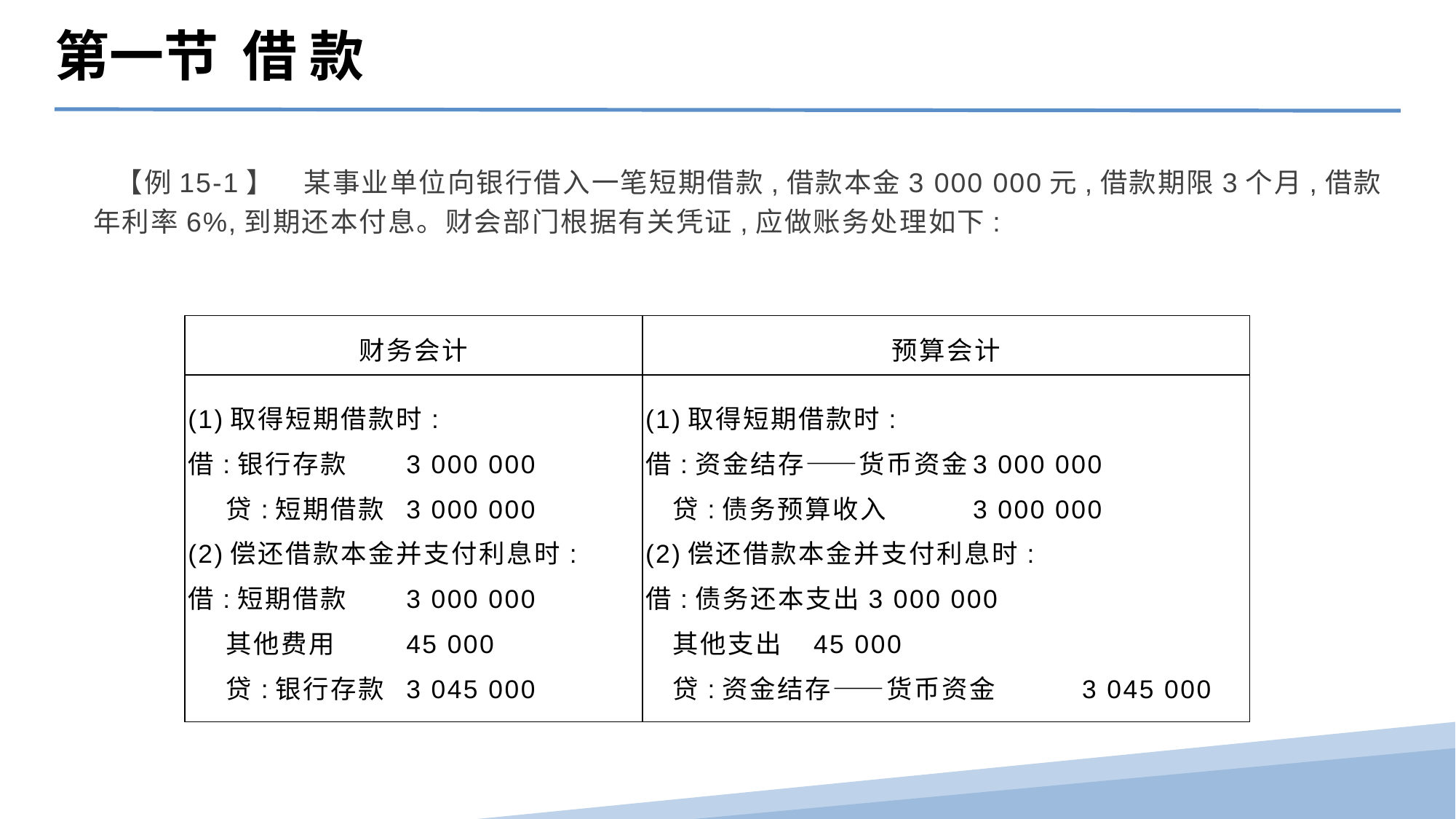

第一节  借 款
  【例15-1】　某事业单位向银行借入一笔短期借款,借款本金3 000 000元,借款期限3个月,借款年利率6%,到期还本付息。财会部门根据有关凭证,应做账务处理如下:
| 财务会计 | 预算会计 |
| --- | --- |
| (1)取得短期借款时: 借:银行存款 3 000 000 贷:短期借款 3 000 000 (2)偿还借款本金并支付利息时: 借:短期借款 3 000 000 其他费用 45 000 贷:银行存款 3 045 000 | (1)取得短期借款时: 借:资金结存——货币资金 3 000 000 贷:债务预算收入 3 000 000 (2)偿还借款本金并支付利息时: 借:债务还本支出3 000 000 其他支出 45 000 贷:资金结存——货币资金 3 045 000 |